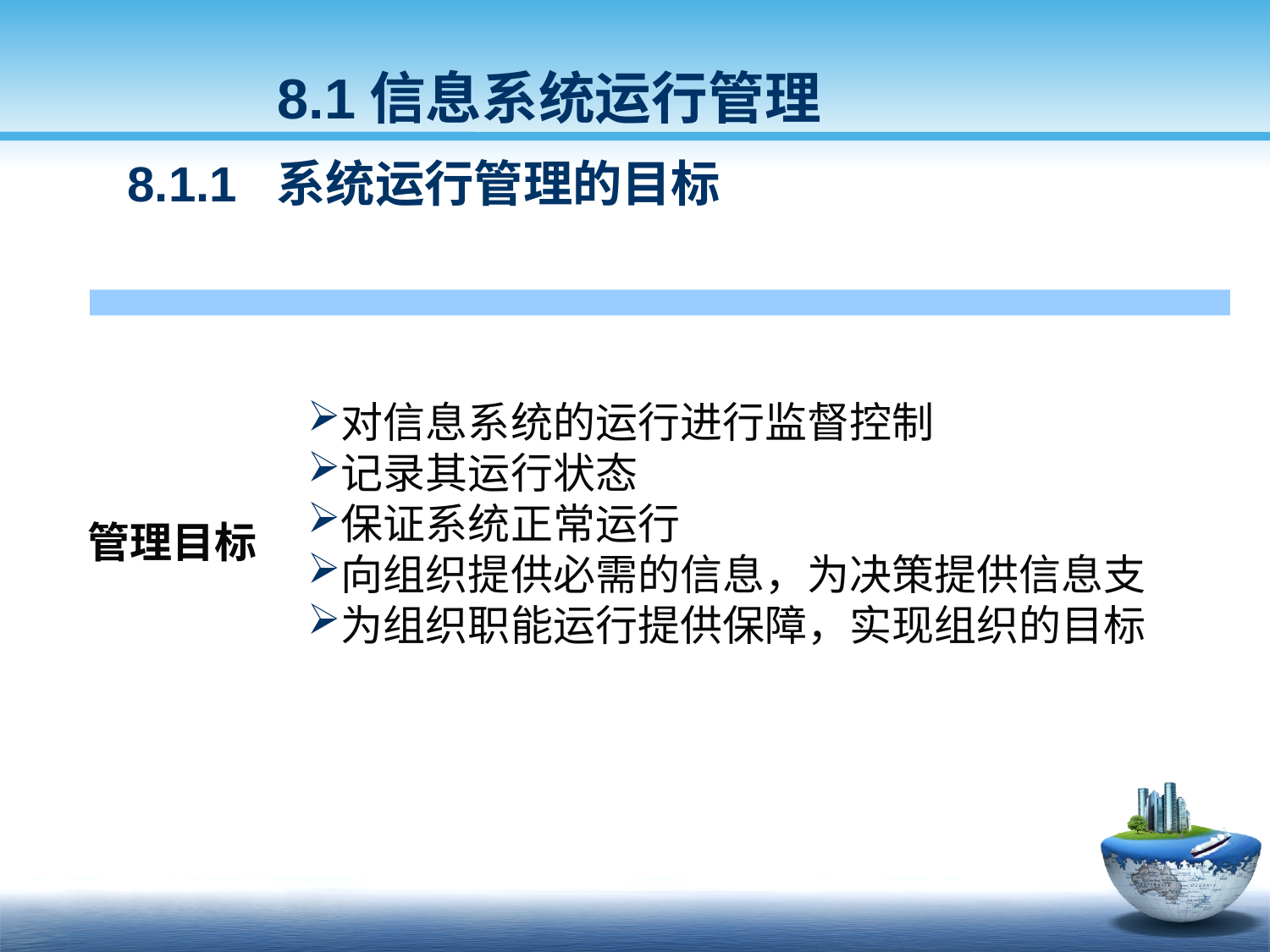

8.1信息系统运行管理
8.1.1  系统运行管理的目标

对信息系统的运行进行监督控制
记录其运行状态
保证系统正常运行
向组织提供必需的信息，为决策提供信息支
为组织职能运行提供保障，实现组织的目标
管理目标